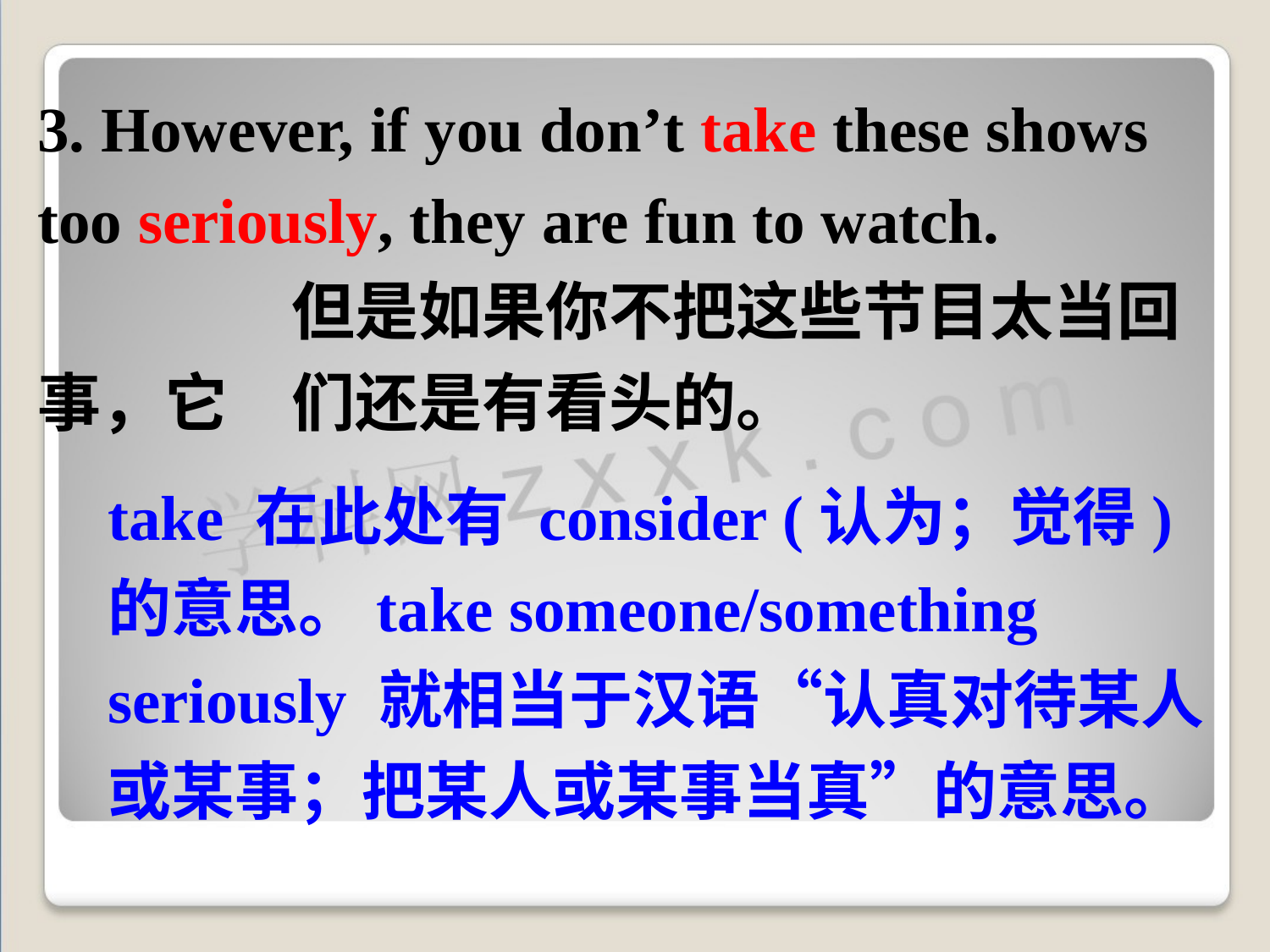

3. However, if you don’t take these shows 	too seriously, they are fun to watch.                          	但是如果你不把这些节目太当回事，它	们还是有看头的。
take 在此处有 consider (认为；觉得)的意思。take someone/something seriously 就相当于汉语“认真对待某人或某事；把某人或某事当真”的意思。